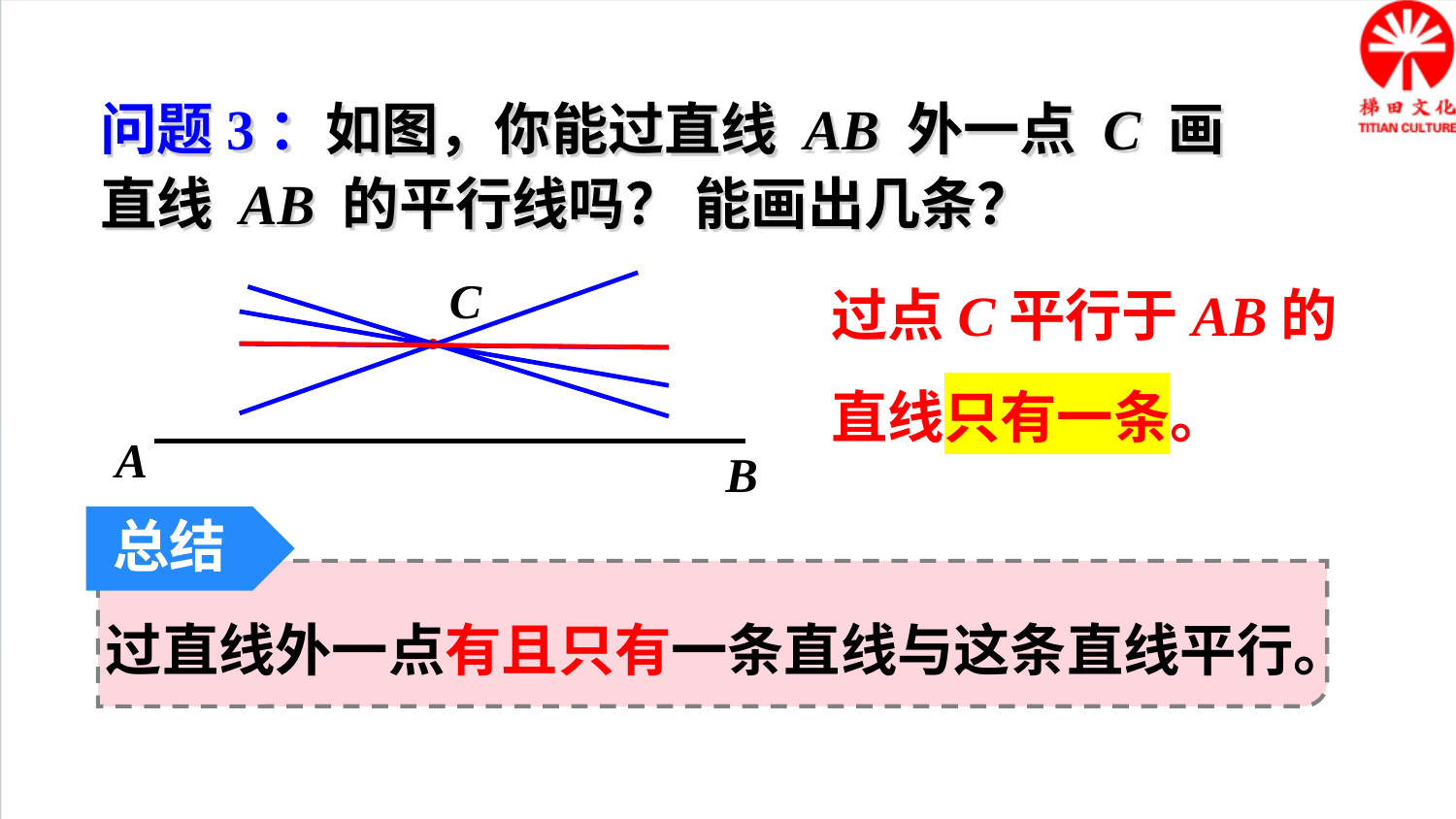

问题3：如图，你能过直线 AB 外一点 C 画直线 AB 的平行线吗？ 能画出几条？
过点C平行于AB的直线只有一条。
C

A
B
总结

过直线外一点有且只有一条直线与这条直线平行。